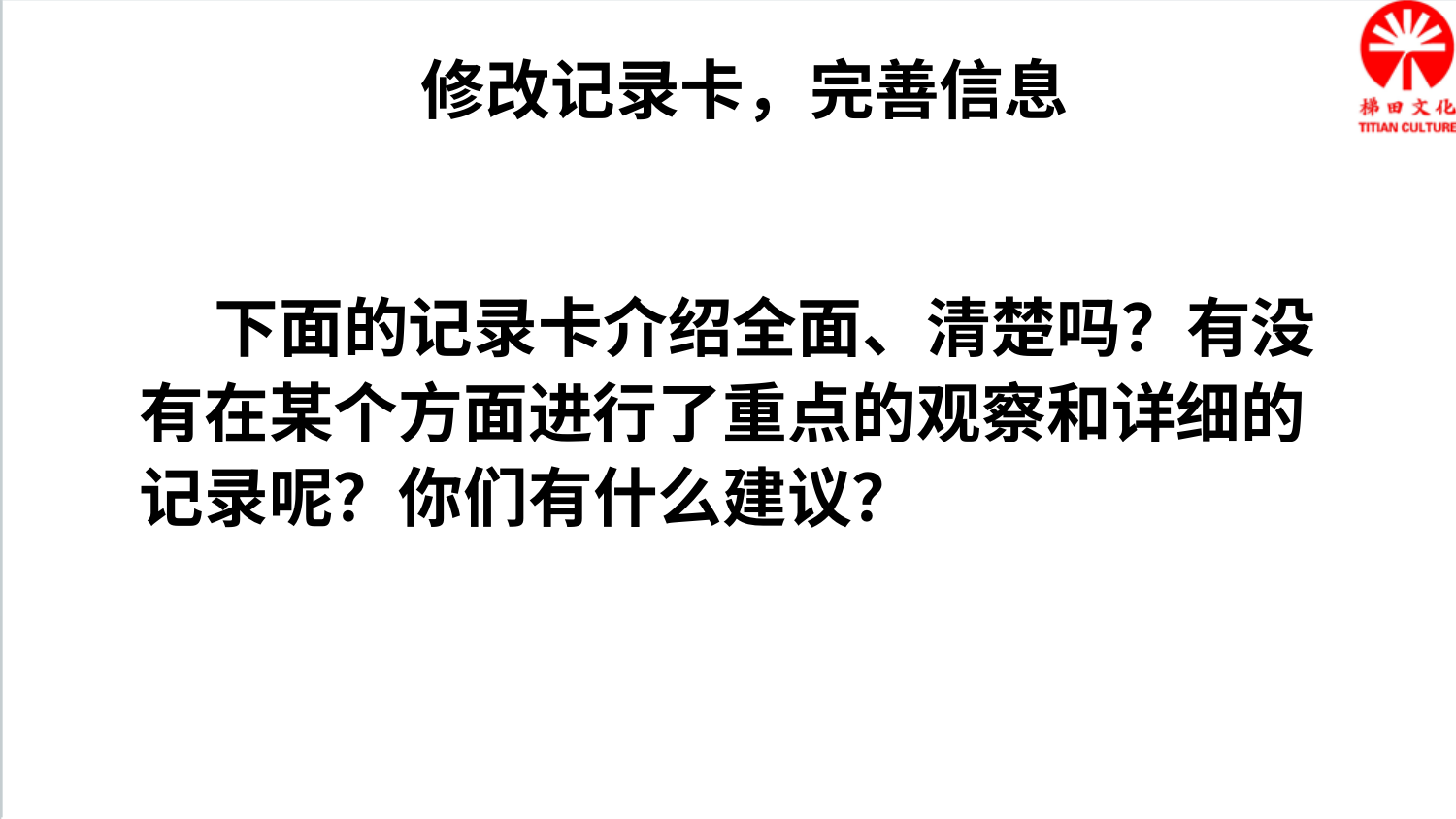

修改记录卡，完善信息
    下面的记录卡介绍全面、清楚吗？有没有在某个方面进行了重点的观察和详细的记录呢？你们有什么建议？